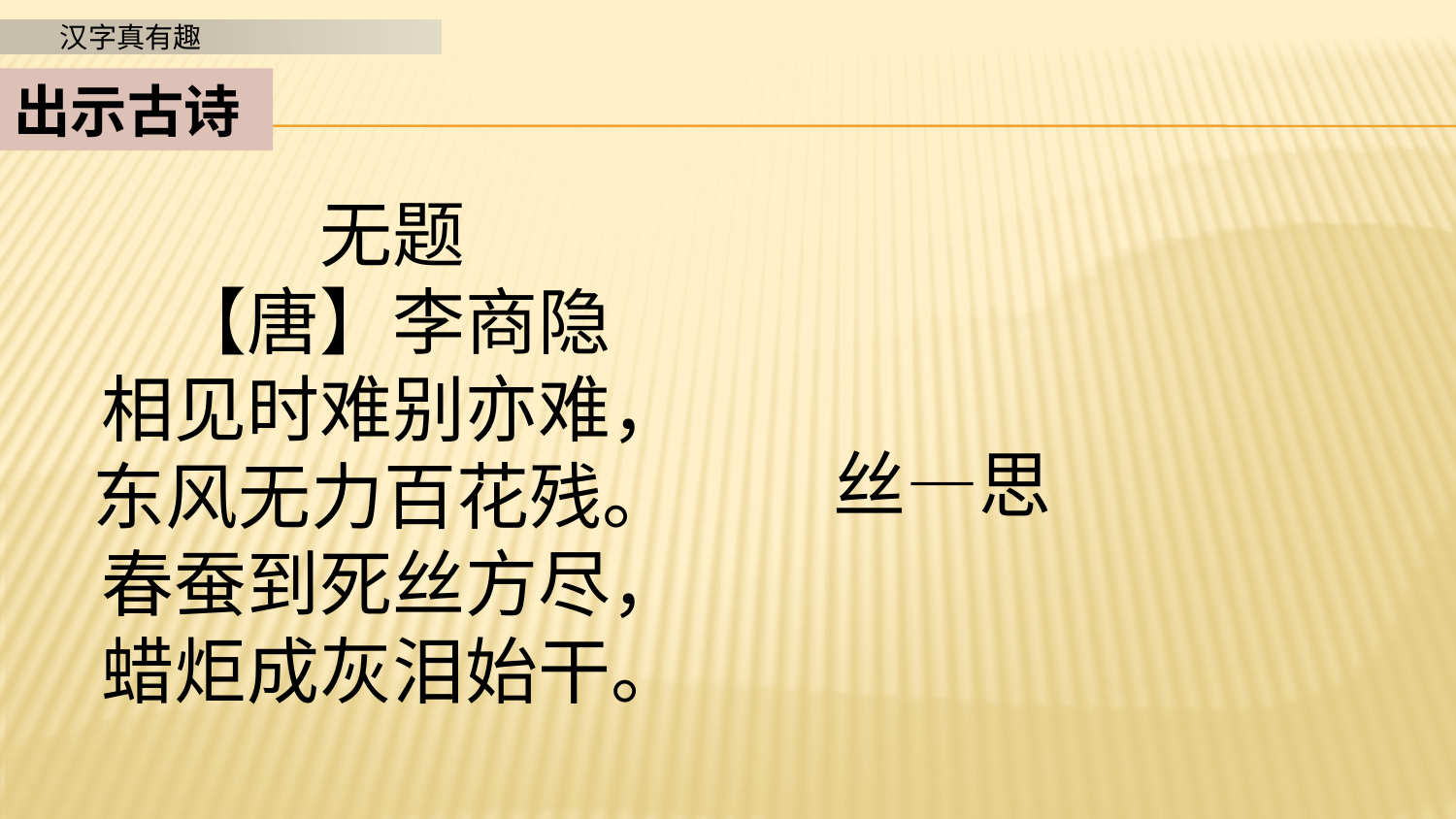

出示古诗
无题
【唐】李商隐
相见时难别亦难，
东风无力百花残。
春蚕到死丝方尽，
蜡炬成灰泪始干。
丝—思